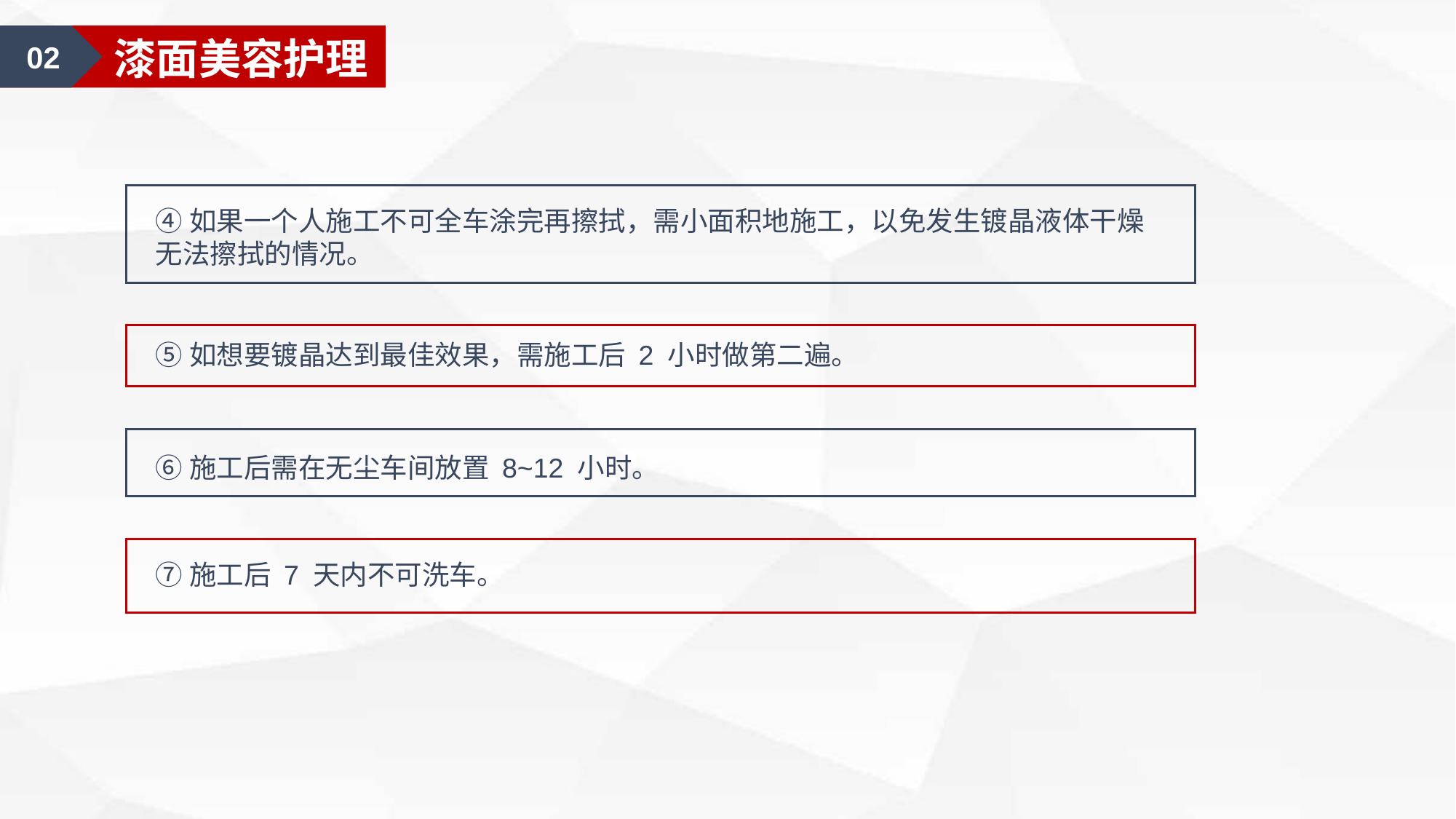

02
漆面美容护理

④如果一个人施工不可全车涂完再擦拭，需小面积地施工，以免发生镀晶液体干燥无法擦拭的情况。

⑤如想要镀晶达到最佳效果，需施工后 2 小时做第二遍。

⑥施工后需在无尘车间放置 8~12 小时。

⑦施工后 7 天内不可洗车。